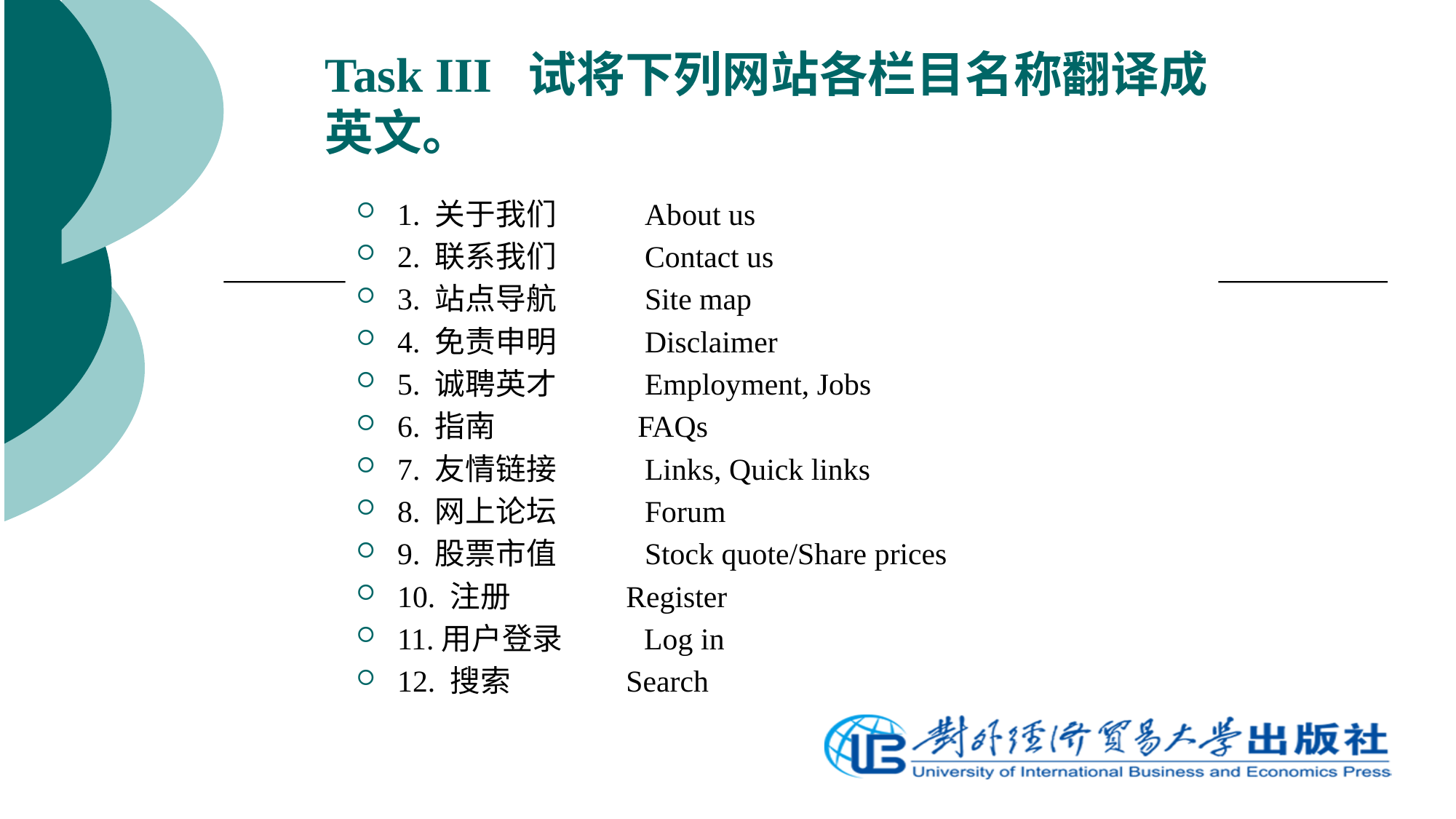

# Task III  试将下列网站各栏目名称翻译成英文。
1. 关于我们            About us
2. 联系我们            Contact us
3. 站点导航            Site map
4. 免责申明            Disclaimer
5. 诚聘英才            Employment, Jobs
6. 指南                    FAQs
7. 友情链接            Links, Quick links
8. 网上论坛            Forum
9. 股票市值            Stock quote/Share prices
10. 注册                Register
11.用户登录           Log in
12. 搜索                Search